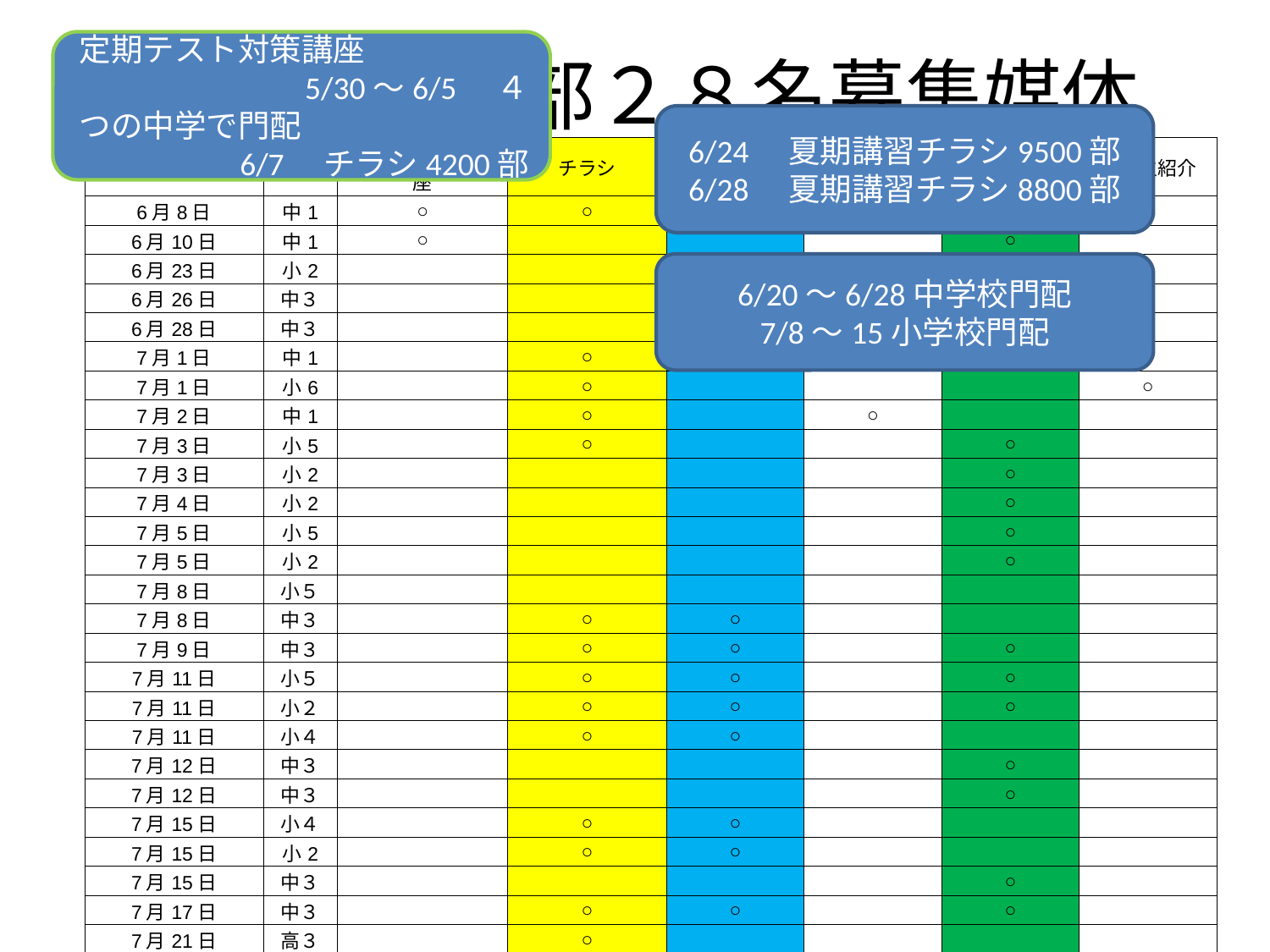

定期テスト対策講座　　　　　　　　　　　　5/30～6/5　４つの中学で門配　　　　　　　　　　　　6/7　チラシ4200部
# 夏期講習外部２８名募集媒体
6/24　夏期講習チラシ9500部
6/28　夏期講習チラシ8800部
| 問い合わせ日 | 学年 | 定期テスト対策講座 | チラシ | 門配・戸配 | 兄弟関係 | 内部紹介 | 卒塾生紹介 |
| --- | --- | --- | --- | --- | --- | --- | --- |
| 6月8日 | 中1 | ○ | ○ |  |  |  |  |
| 6月10日 | 中1 | ○ |  |  |  | ○ |  |
| 6月23日 | 小2 |  |  |  | ○ |  |  |
| 6月26日 | 中３ |  |  |  |  |  | ○ |
| 6月28日 | 中３ |  |  | ○ | ○ | ○ |  |
| 7月1日 | 中1 |  | ○ |  |  |  | ○ |
| 7月1日 | 小6 |  | ○ |  |  |  | ○ |
| 7月2日 | 中1 |  | ○ |  | ○ |  |  |
| 7月3日 | 小5 |  | ○ |  |  | ○ |  |
| 7月3日 | 小2 |  |  |  |  | ○ |  |
| 7月4日 | 小2 |  |  |  |  | ○ |  |
| 7月5日 | 小5 |  |  |  |  | ○ |  |
| 7月5日 | 小2 |  |  |  |  | ○ |  |
| 7月8日 | 小５ |  |  |  |  |  |  |
| 7月8日 | 中３ |  | ○ | ○ |  |  |  |
| 7月9日 | 中３ |  | ○ | ○ |  | ○ |  |
| 7月11日 | 小５ |  | ○ | ○ |  | ○ |  |
| 7月11日 | 小２ |  | ○ | ○ |  | ○ |  |
| 7月11日 | 小４ |  | ○ | ○ |  |  |  |
| 7月12日 | 中３ |  |  |  |  | ○ |  |
| 7月12日 | 中３ |  |  |  |  | ○ |  |
| 7月15日 | 小４ |  | ○ | ○ |  |  |  |
| 7月15日 | 小2 |  | ○ | ○ |  |  |  |
| 7月15日 | 中３ |  |  |  |  | ○ |  |
| 7月17日 | 中３ |  | ○ | ○ |  | ○ |  |
| 7月21日 | 高３ |  | ○ |  |  |  |  |
| 7月26日 | 中３ |  | ○ | ○ |  | ○ |  |
| 7月29日 | 中３ |  | ○ | ○ |  |  |  |
| 合計 |  | 2 | 16 | 11 | 3 | 15 | 3 |
6/20～6/28中学校門配
7/8～15小学校門配